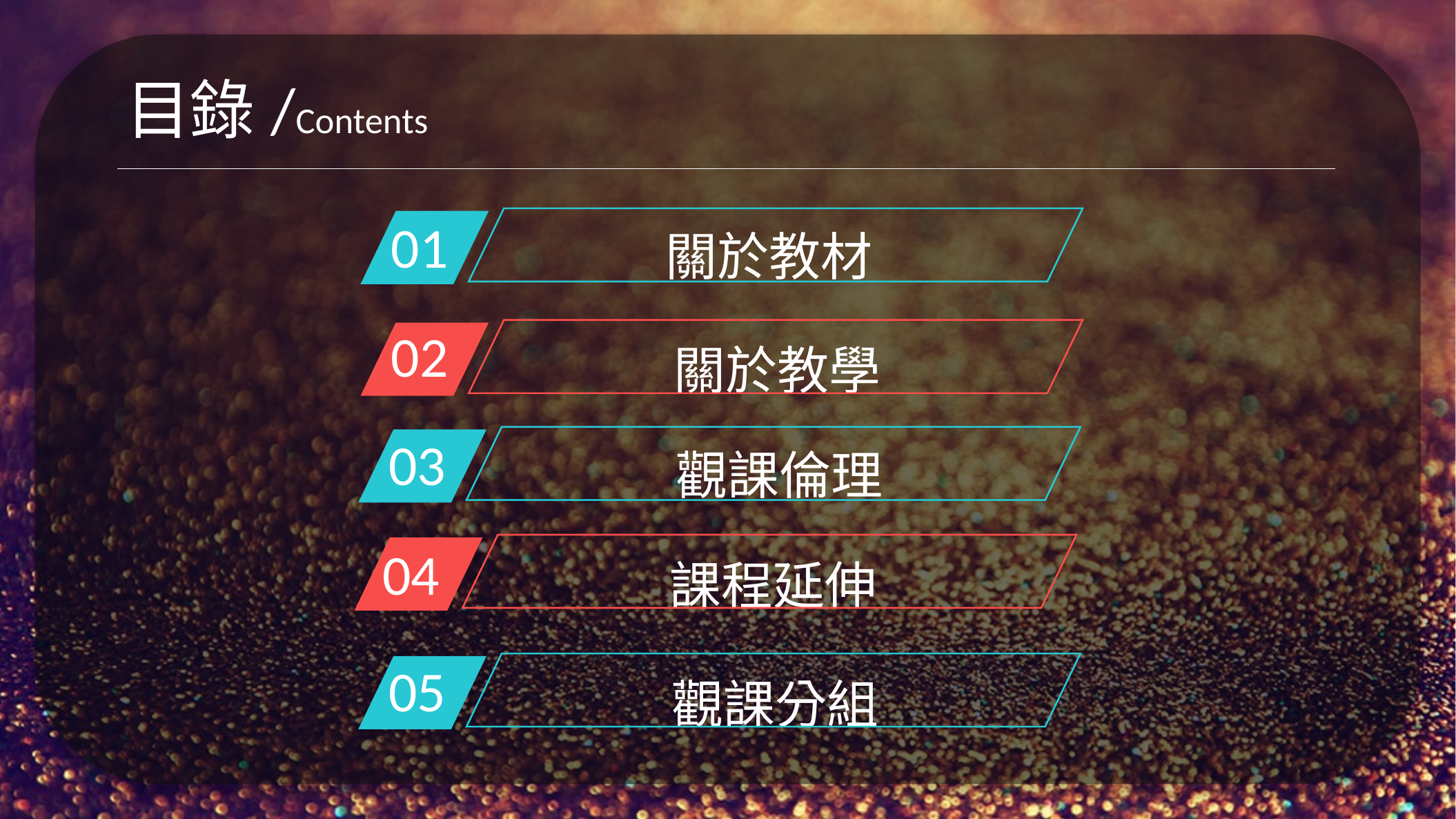

目錄/Contents
關於教材
01

關於教學

02

觀課倫理

03

課程延伸

04

觀課分組

05